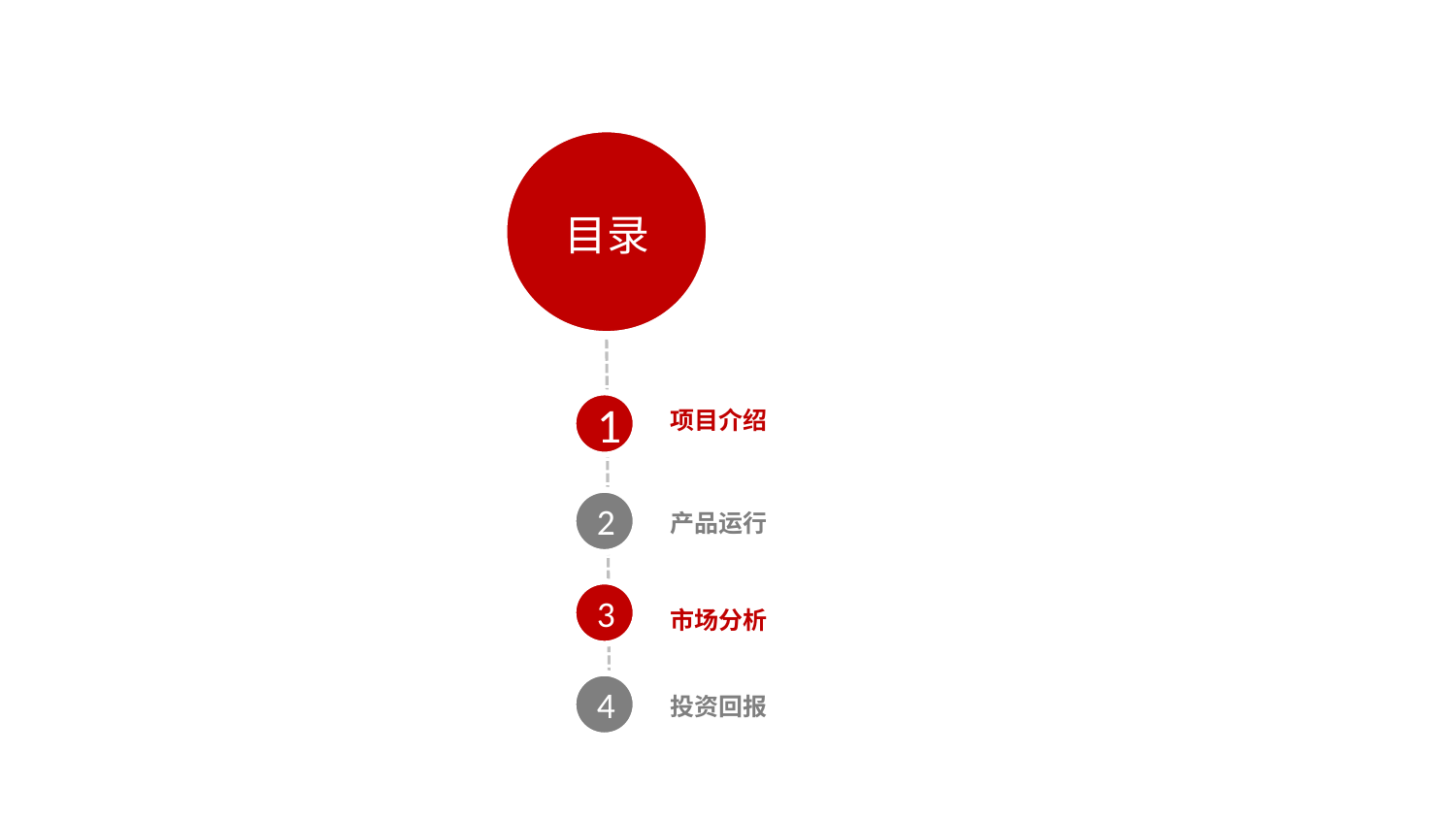

目录

项目介绍
1

产品运行
2

市场分析
3

投资回报

4